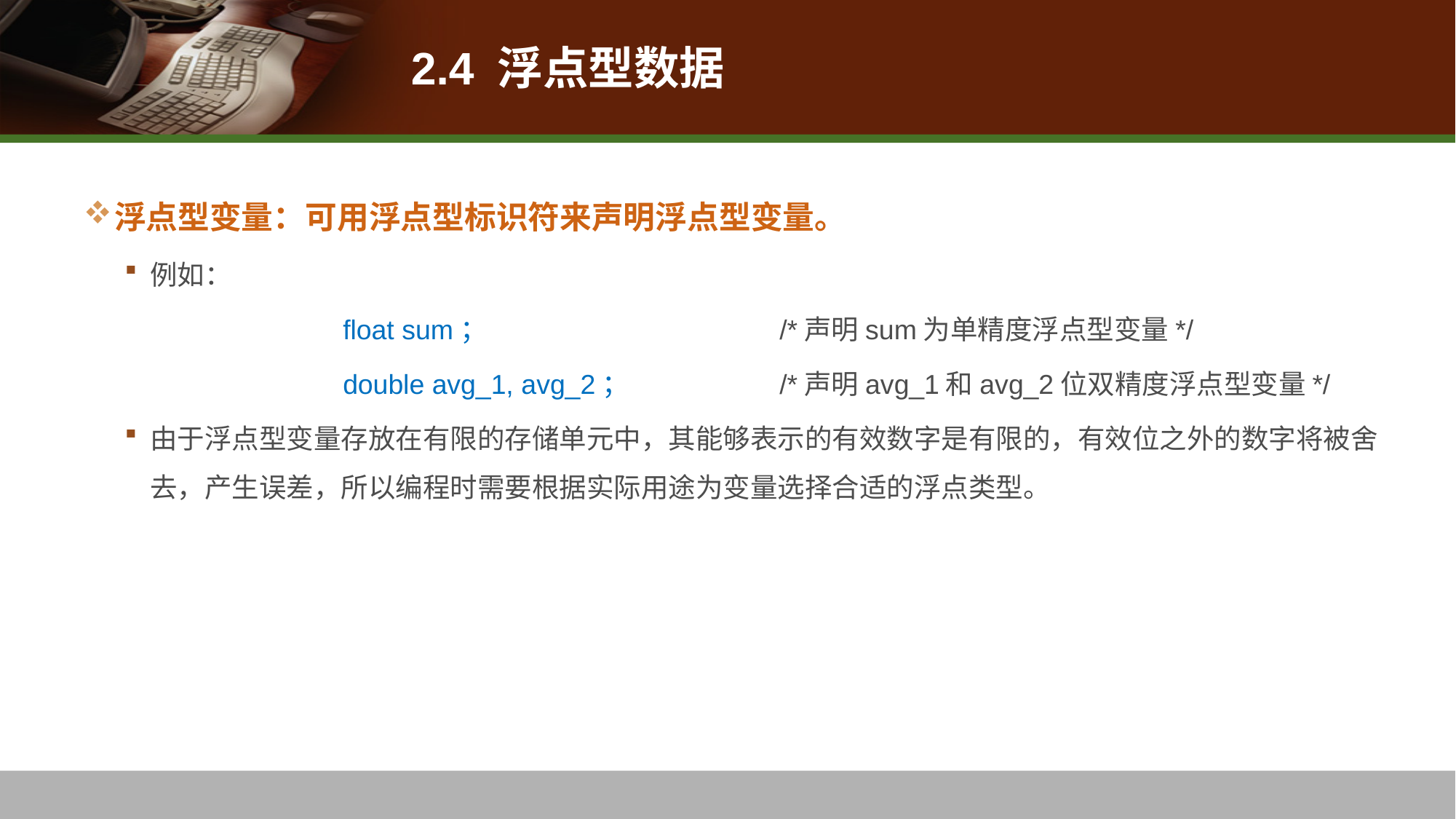

# 2.4 浮点型数据
浮点型变量：可用浮点型标识符来声明浮点型变量。
例如：
		float sum；			/*声明sum为单精度浮点型变量*/
		double avg_1, avg_2；		/*声明avg_1和avg_2位双精度浮点型变量*/
由于浮点型变量存放在有限的存储单元中，其能够表示的有效数字是有限的，有效位之外的数字将被舍去，产生误差，所以编程时需要根据实际用途为变量选择合适的浮点类型。